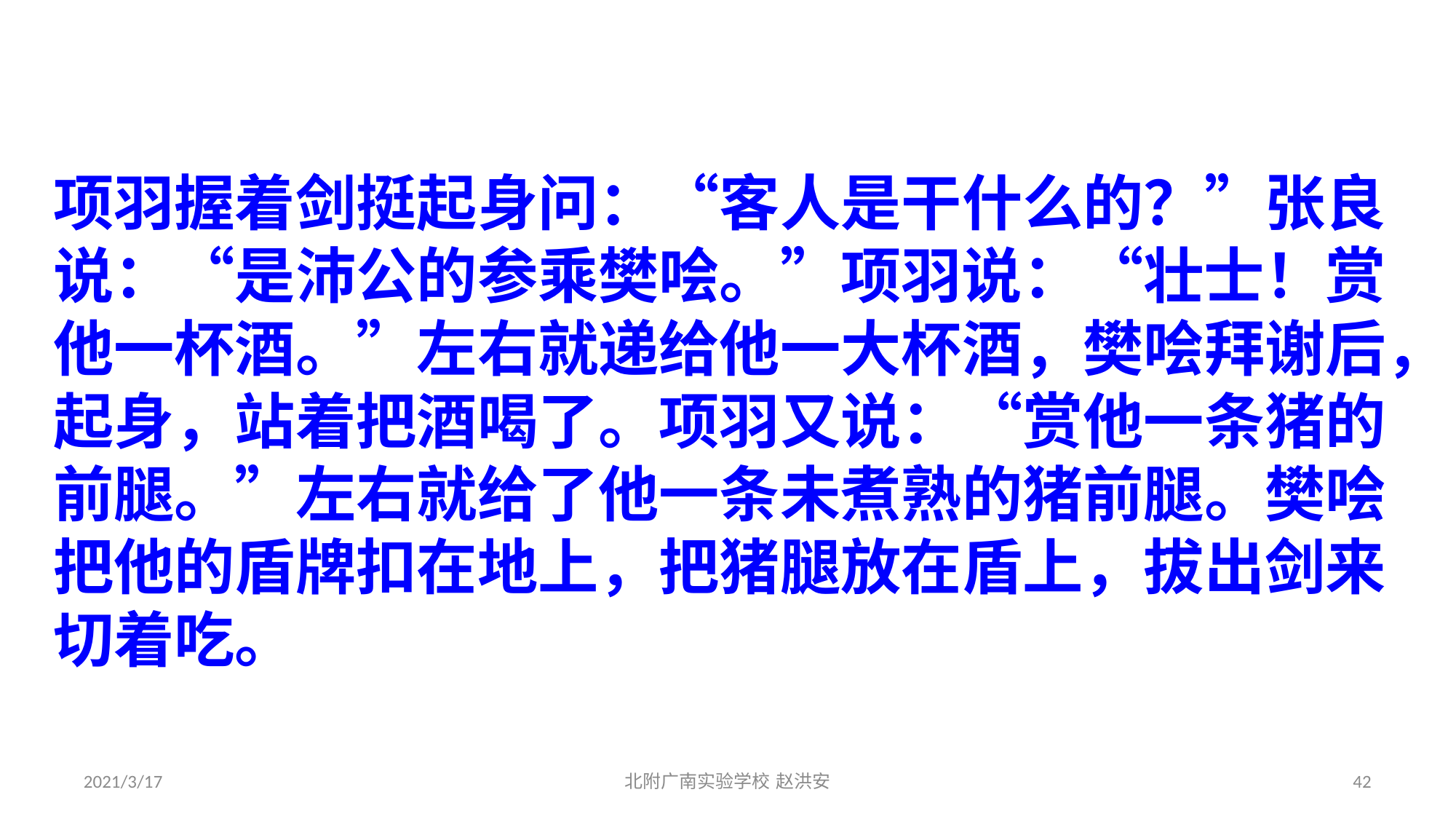

项羽握着剑挺起身问：“客人是干什么的？”张良说：“是沛公的参乘樊哙。”项羽说：“壮士！赏他一杯酒。”左右就递给他一大杯酒，樊哙拜谢后，起身，站着把酒喝了。项羽又说：“赏他一条猪的前腿。”左右就给了他一条未煮熟的猪前腿。樊哙把他的盾牌扣在地上，把猪腿放在盾上，拔出剑来切着吃。
2021/3/17
北附广南实验学校 赵洪安
42